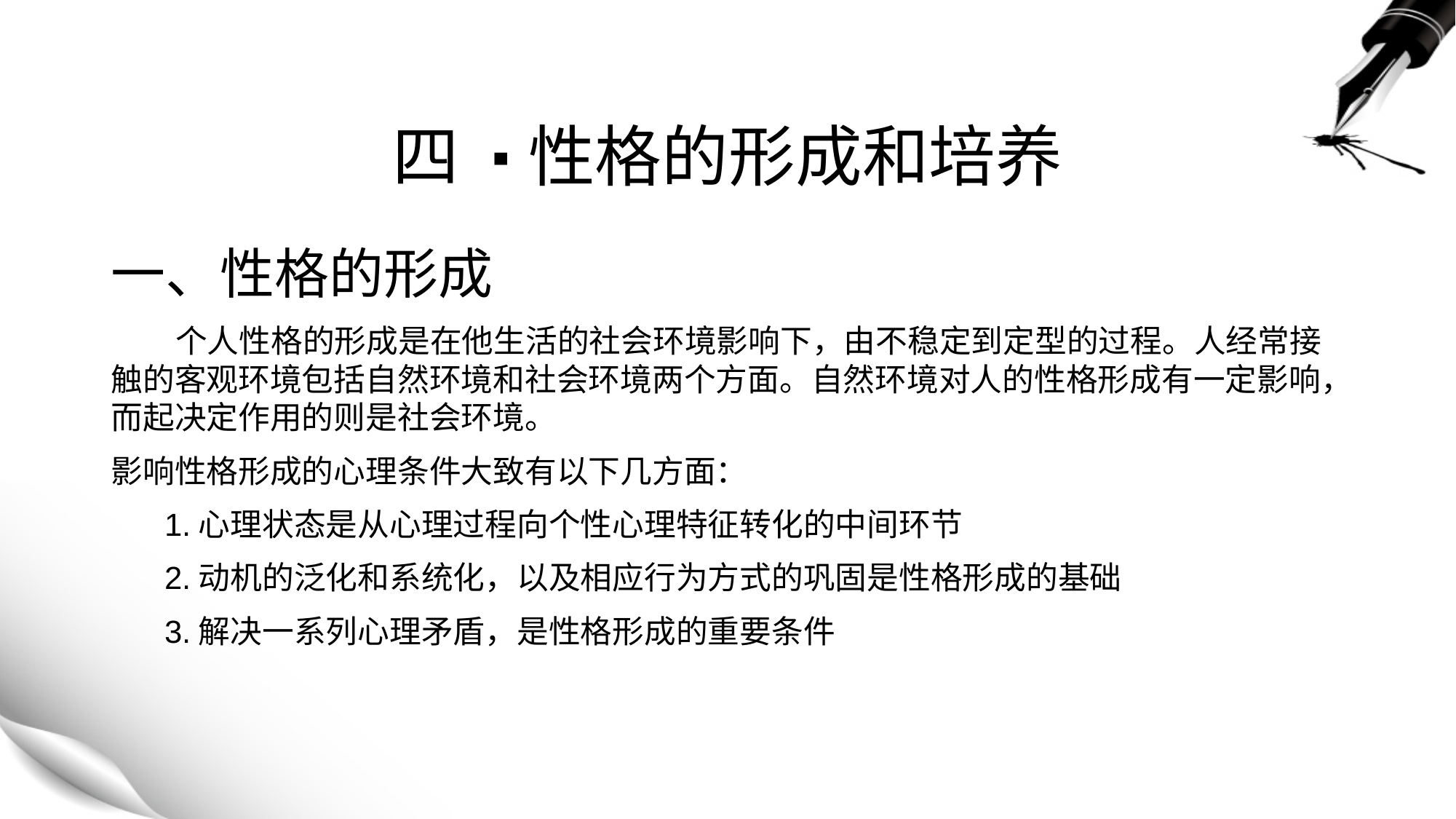

# 四 ·性格的形成和培养
一、性格的形成
        个人性格的形成是在他生活的社会环境影响下，由不稳定到定型的过程。人经常接触的客观环境包括自然环境和社会环境两个方面。自然环境对人的性格形成有一定影响，而起决定作用的则是社会环境。
影响性格形成的心理条件大致有以下几方面：
      1.心理状态是从心理过程向个性心理特征转化的中间环节
      2.动机的泛化和系统化，以及相应行为方式的巩固是性格形成的基础
      3.解决一系列心理矛盾，是性格形成的重要条件